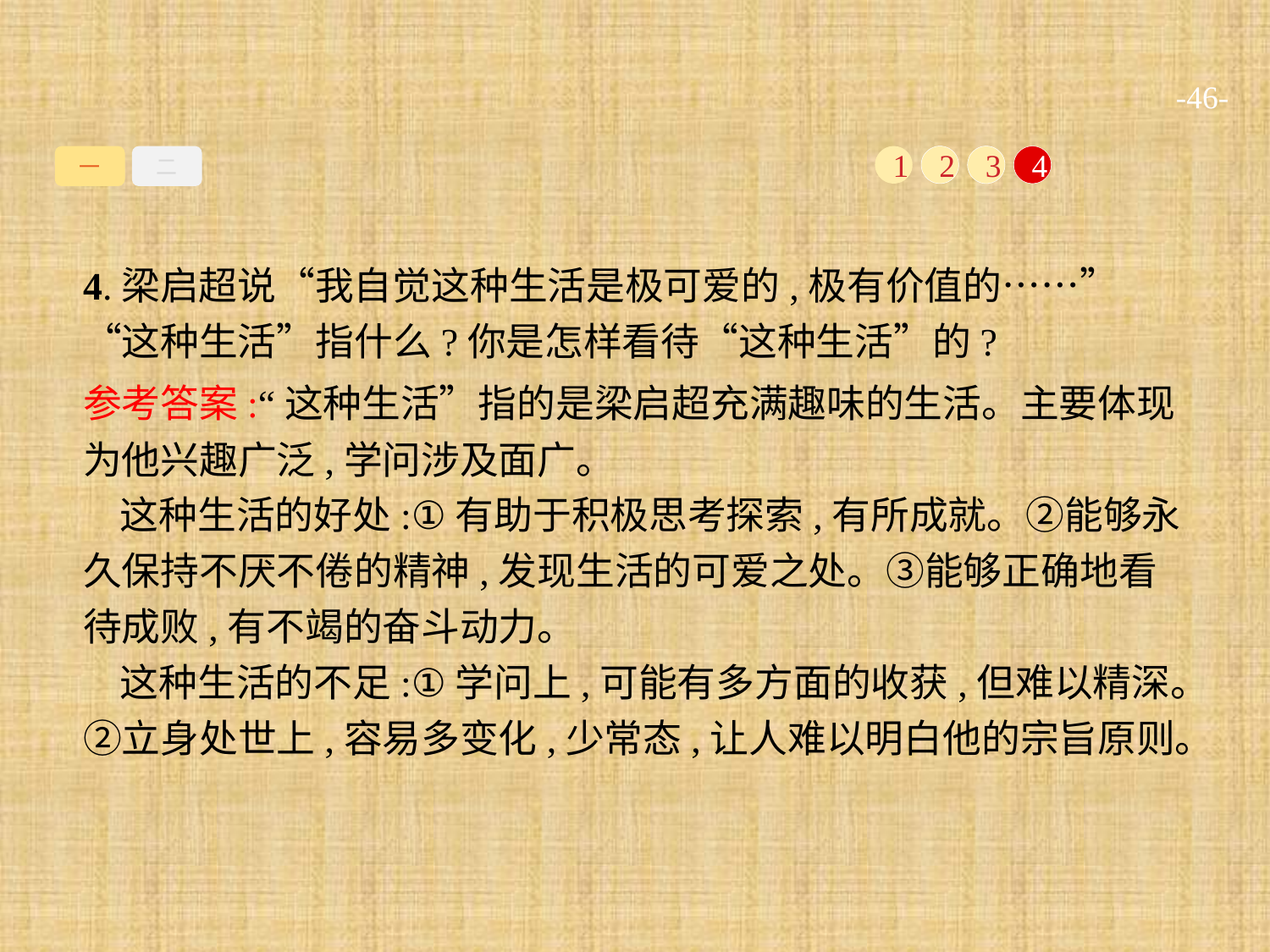

-46-
一
二
1
2
3
4
4.梁启超说“我自觉这种生活是极可爱的,极有价值的……”“这种生活”指什么?你是怎样看待“这种生活”的?
参考答案:“这种生活”指的是梁启超充满趣味的生活。主要体现为他兴趣广泛,学问涉及面广。
这种生活的好处:①有助于积极思考探索,有所成就。②能够永久保持不厌不倦的精神,发现生活的可爱之处。③能够正确地看待成败,有不竭的奋斗动力。
这种生活的不足:①学问上,可能有多方面的收获,但难以精深。②立身处世上,容易多变化,少常态,让人难以明白他的宗旨原则。